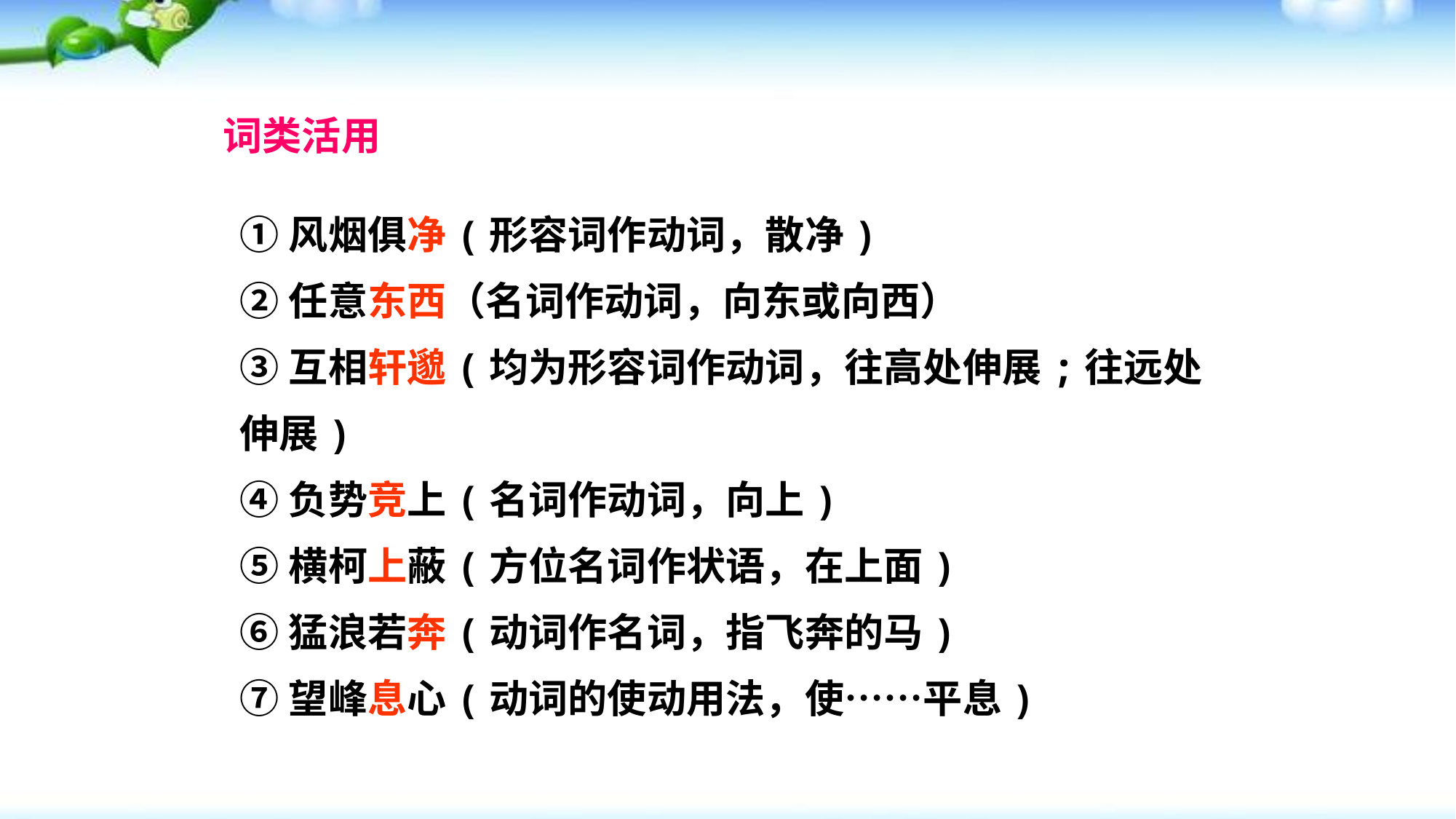

词类活用
①风烟俱净(形容词作动词，散净)
②任意东西（名词作动词，向东或向西）
③互相轩邈(均为形容词作动词，往高处伸展;往远处伸展)
④负势竞上(名词作动词，向上)
⑤横柯上蔽(方位名词作状语，在上面)
⑥猛浪若奔(动词作名词，指飞奔的马)
⑦望峰息心(动词的使动用法，使……平息)